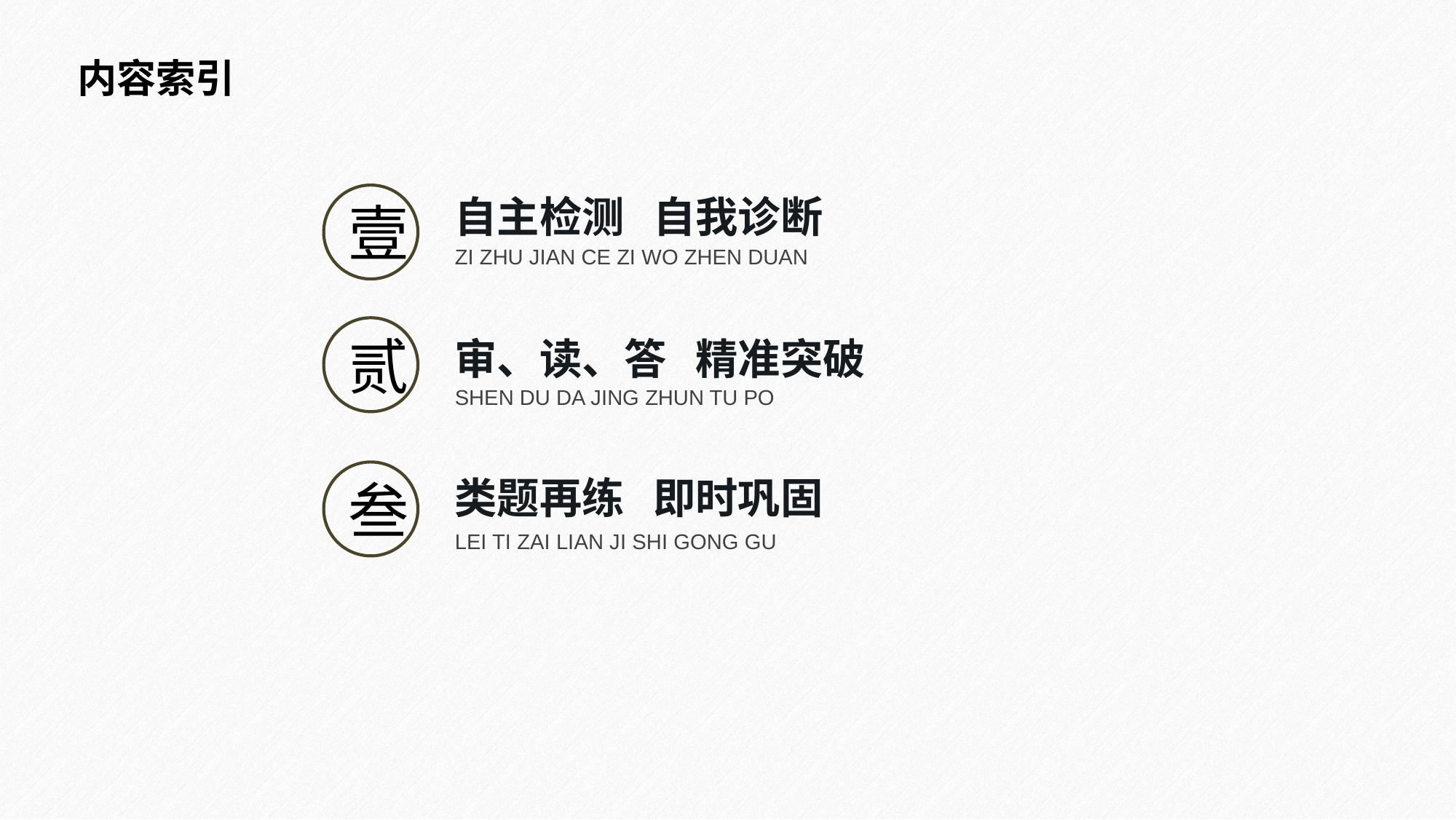

内容索引
壹
自主检测   自我诊断
ZI ZHU JIAN CE ZI WO ZHEN DUAN
贰
审、读、答   精准突破
SHEN DU DA JING ZHUN TU PO
叁
类题再练   即时巩固
LEI TI ZAI LIAN JI SHI GONG GU